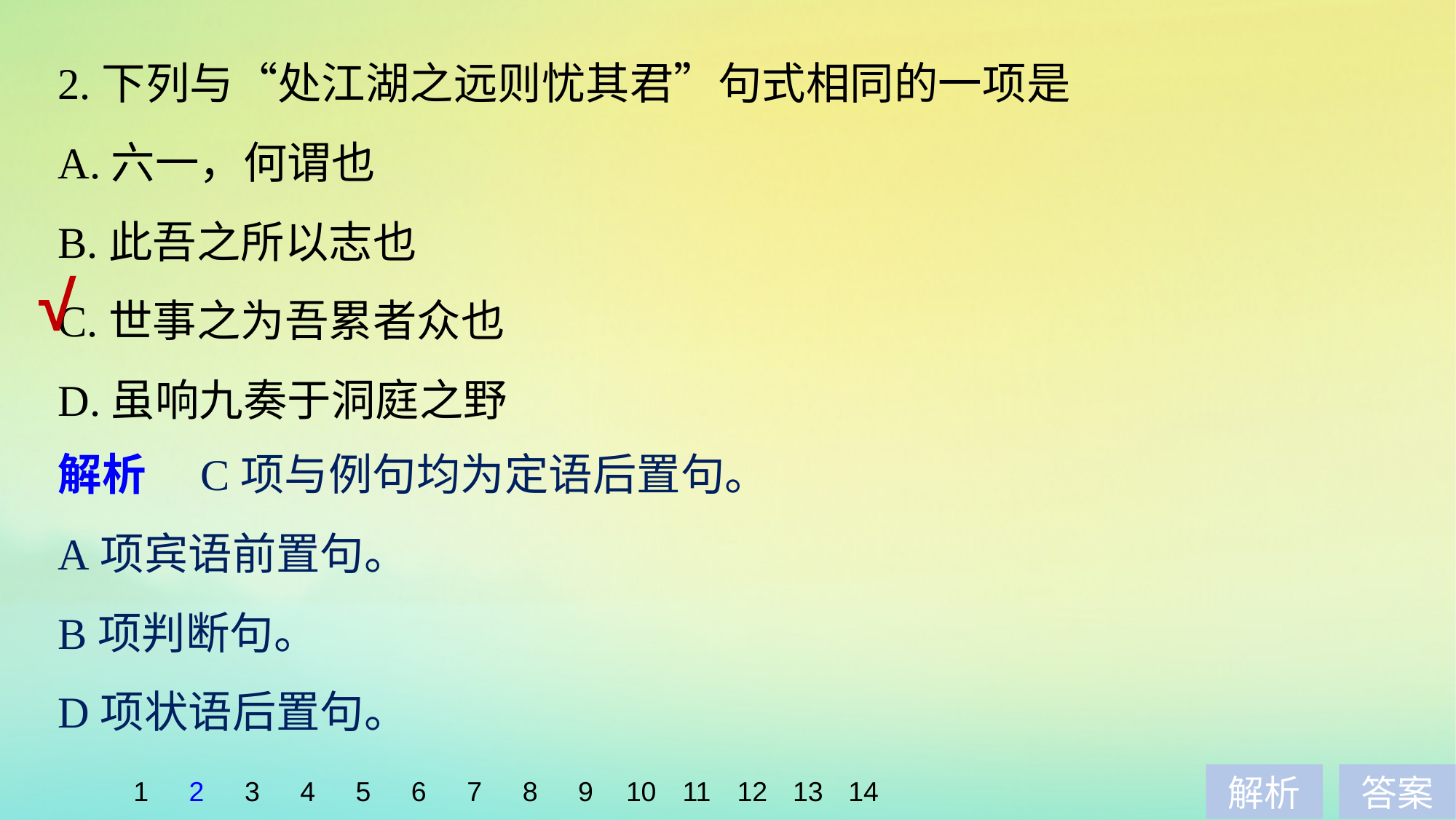

2.下列与“处江湖之远则忧其君”句式相同的一项是
A.六一，何谓也
B.此吾之所以志也
C.世事之为吾累者众也
D.虽响九奏于洞庭之野
√
解析　C项与例句均为定语后置句。
A项宾语前置句。
B项判断句。
D项状语后置句。
1
2
3
4
5
6
7
8
9
10
11
12
13
14
解析
答案